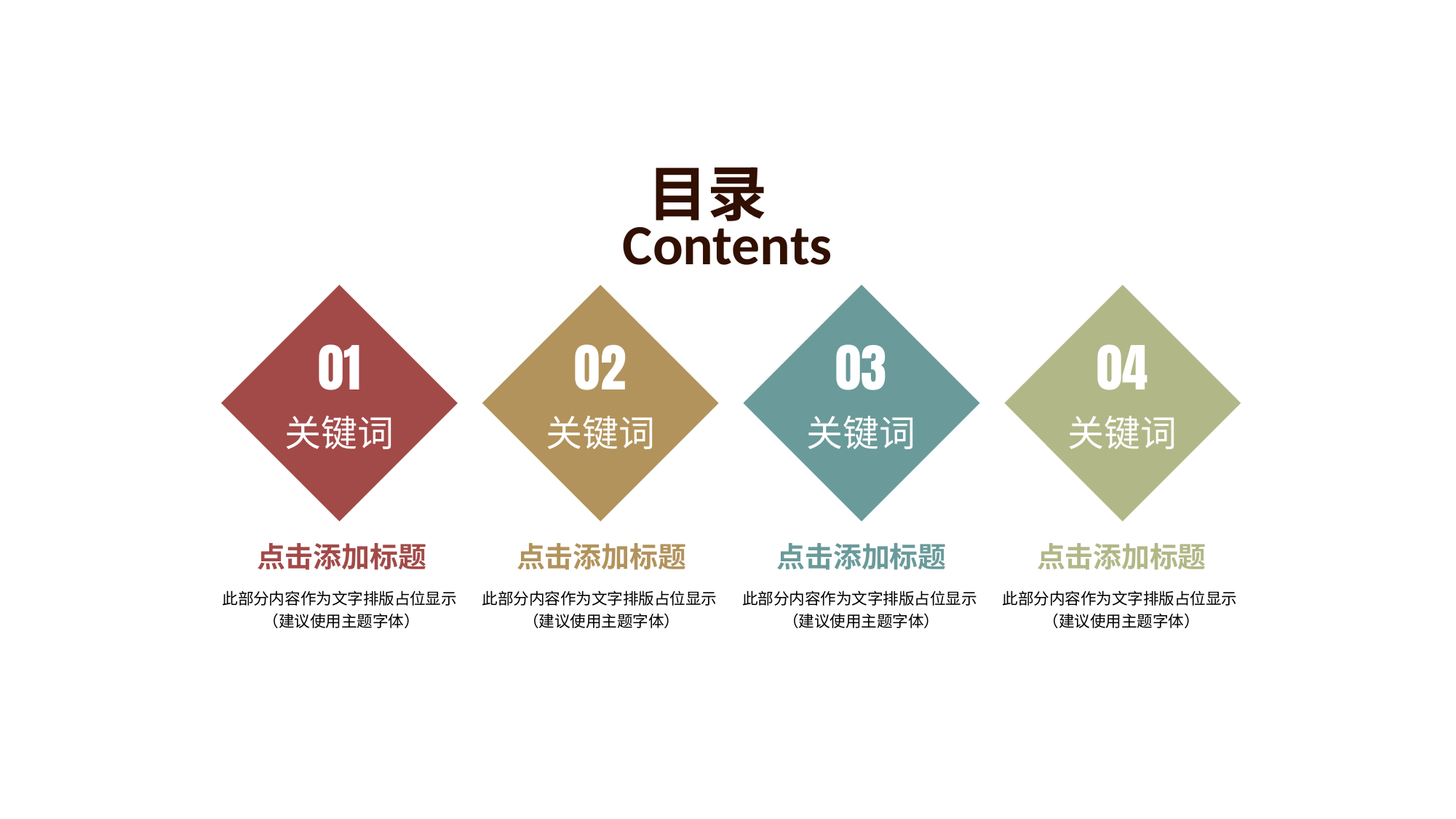

Contents
目录

01
关键词
点击添加标题
此部分内容作为文字排版占位显示
（建议使用主题字体）

02
关键词
点击添加标题
此部分内容作为文字排版占位显示
（建议使用主题字体）

03
关键词
点击添加标题
此部分内容作为文字排版占位显示
（建议使用主题字体）

04
关键词
点击添加标题
此部分内容作为文字排版占位显示
（建议使用主题字体）